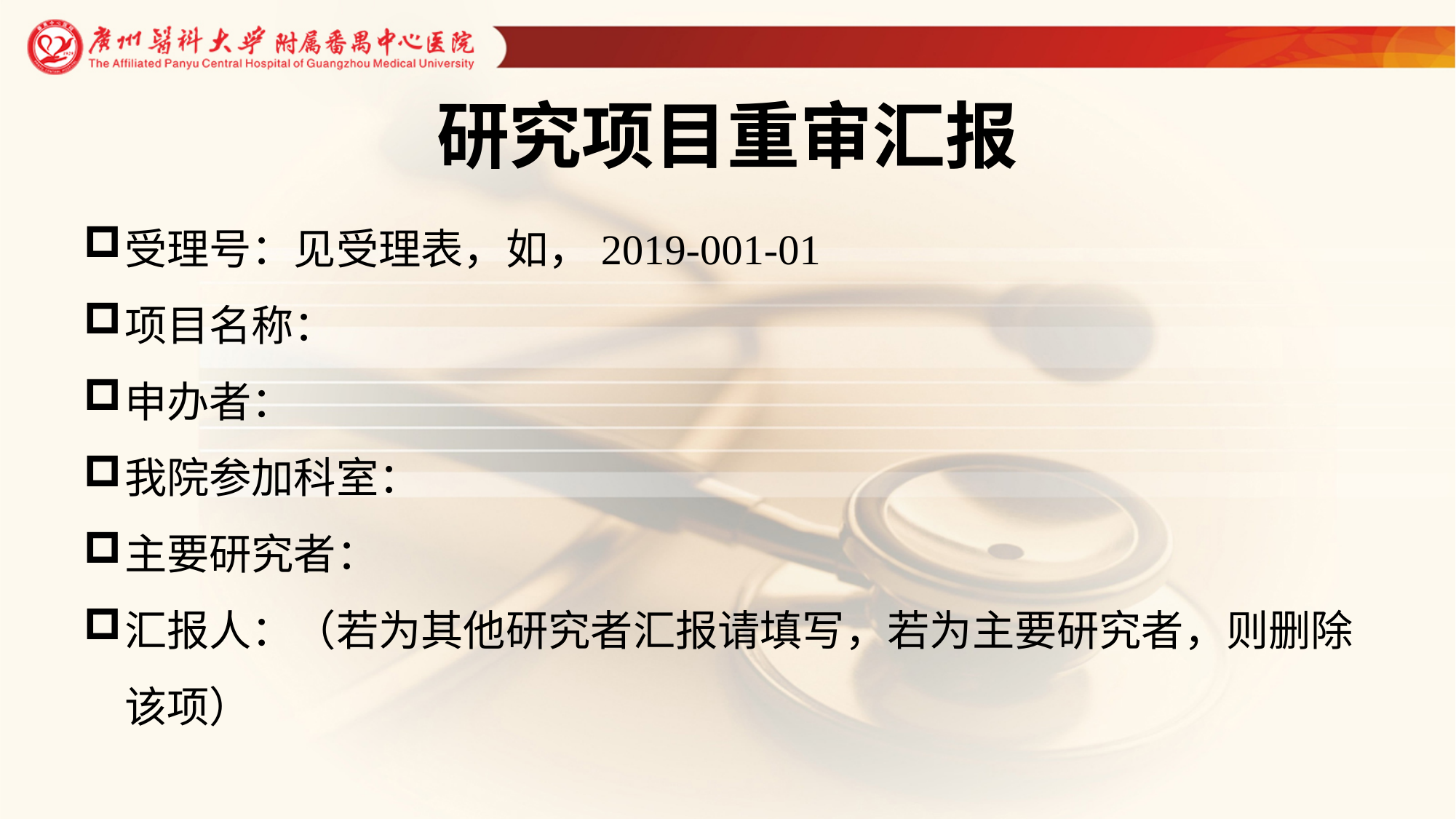

# 研究项目重审汇报
受理号：见受理表，如，2019-001-01
项目名称：
申办者：
我院参加科室：
主要研究者：
汇报人：（若为其他研究者汇报请填写，若为主要研究者，则删除该项）